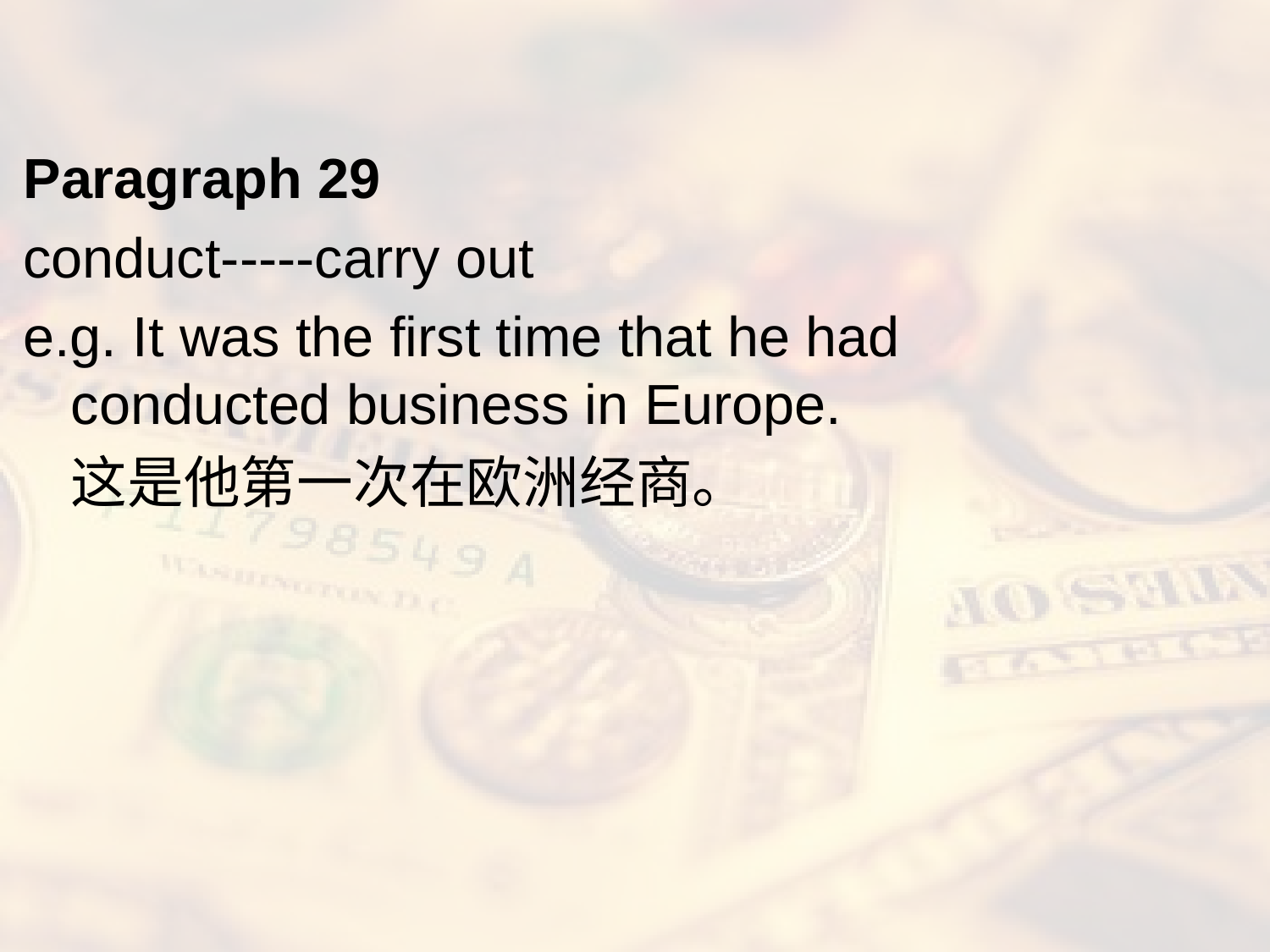

#
Paragraph 29
conduct-----carry out
e.g. It was the first time that he had conducted business in Europe.
	这是他第一次在欧洲经商。